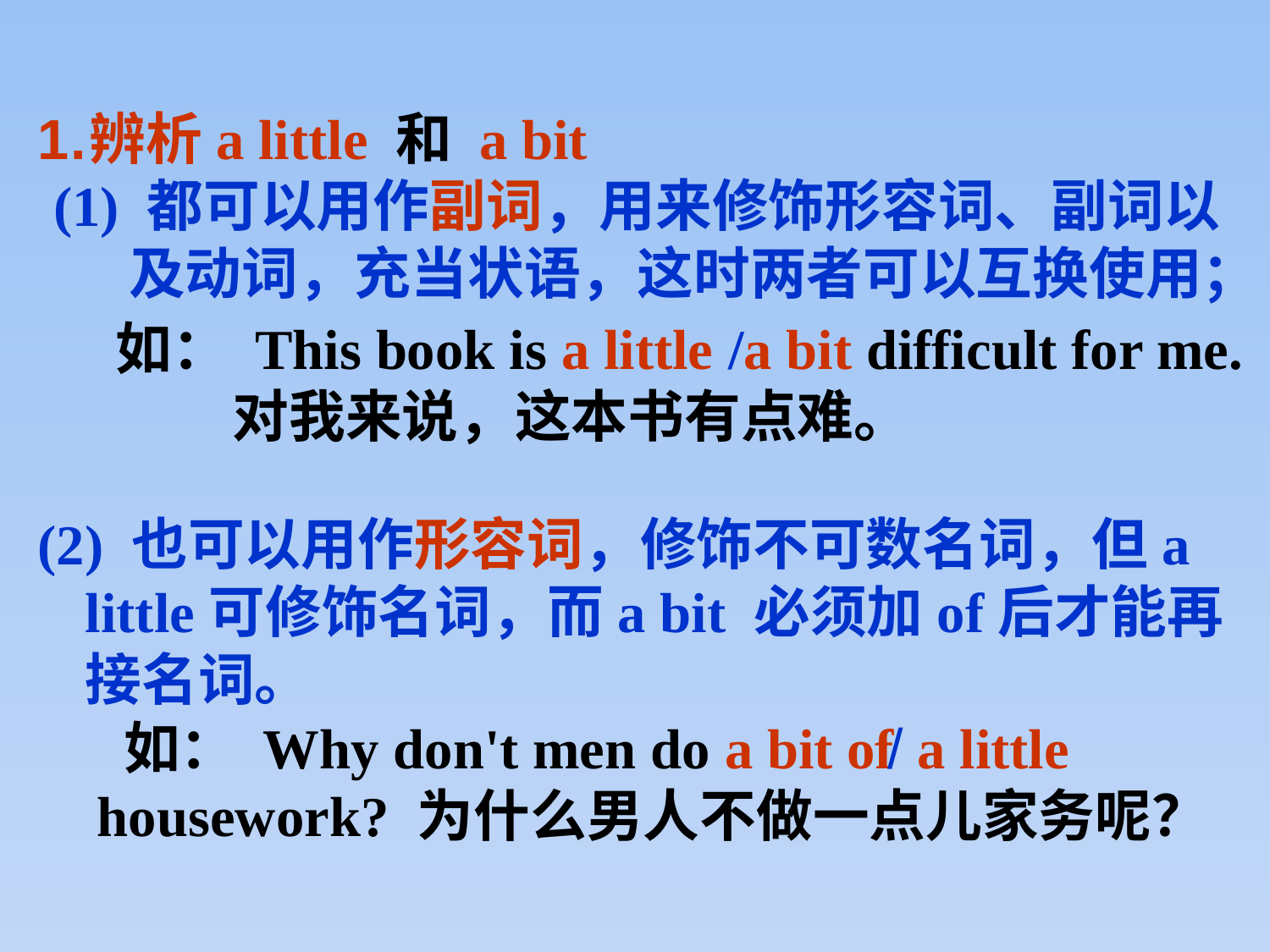

辨析a little 和 a bit
 (1) 都可以用作副词，用来修饰形容词、副词以
      及动词，充当状语，这时两者可以互换使用；

(2) 也可以用作形容词，修饰不可数名词，但a little可修饰名词，而a bit 必须加of后才能再接名词。

如： This book is a little /a bit difficult for me.
        对我来说，这本书有点难。
 如： Why don't men do a bit of
housework? 为什么男人不做一点儿家务呢？
/ a little